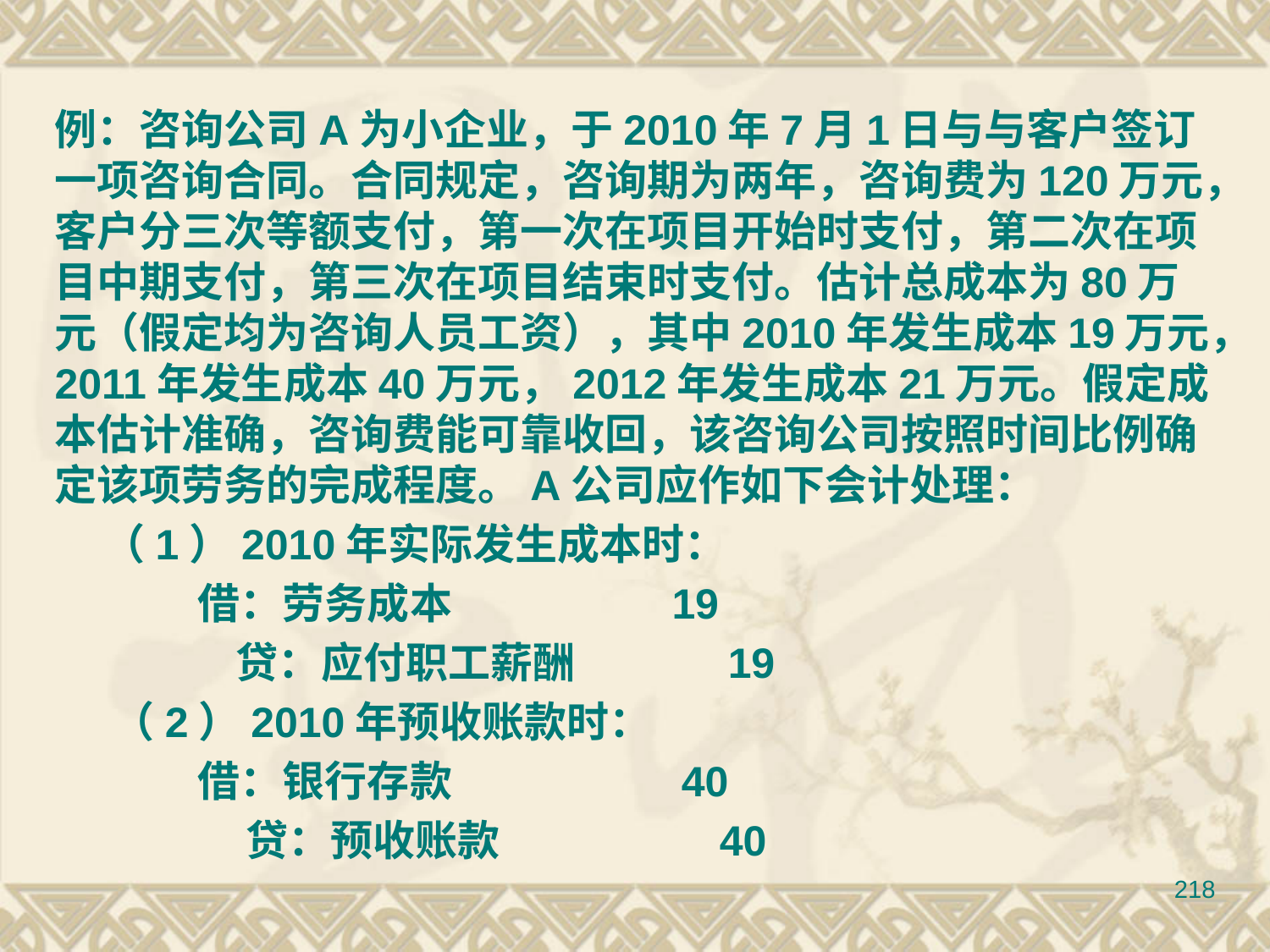

例：咨询公司A为小企业，于2010年7月1日与与客户签订一项咨询合同。合同规定，咨询期为两年，咨询费为120万元，客户分三次等额支付，第一次在项目开始时支付，第二次在项目中期支付，第三次在项目结束时支付。估计总成本为80万元（假定均为咨询人员工资），其中2010年发生成本19万元，2011年发生成本40万元，2012年发生成本21万元。假定成本估计准确，咨询费能可靠收回，该咨询公司按照时间比例确定该项劳务的完成程度。A公司应作如下会计处理：
    （1）2010年实际发生成本时：
              借：劳务成本                      19
                  贷：应付职工薪酬               19
     （2）2010年预收账款时：
              借：银行存款                       40
                   贷：预收账款                      40
218